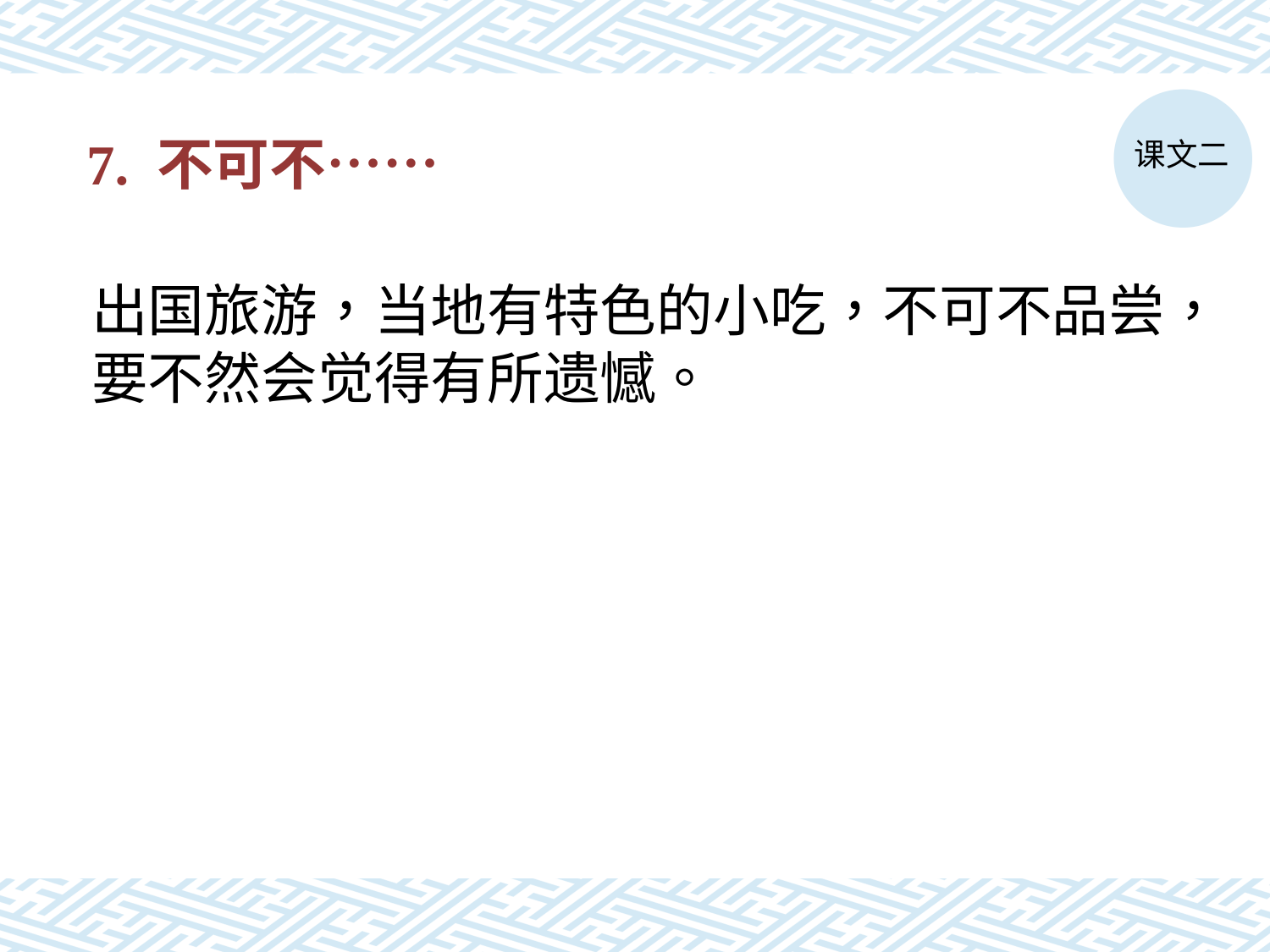

课文二
# 7. 不可不……
出国旅游，当地有特色的小吃，不可不品尝，要不然会觉得有所遗憾。